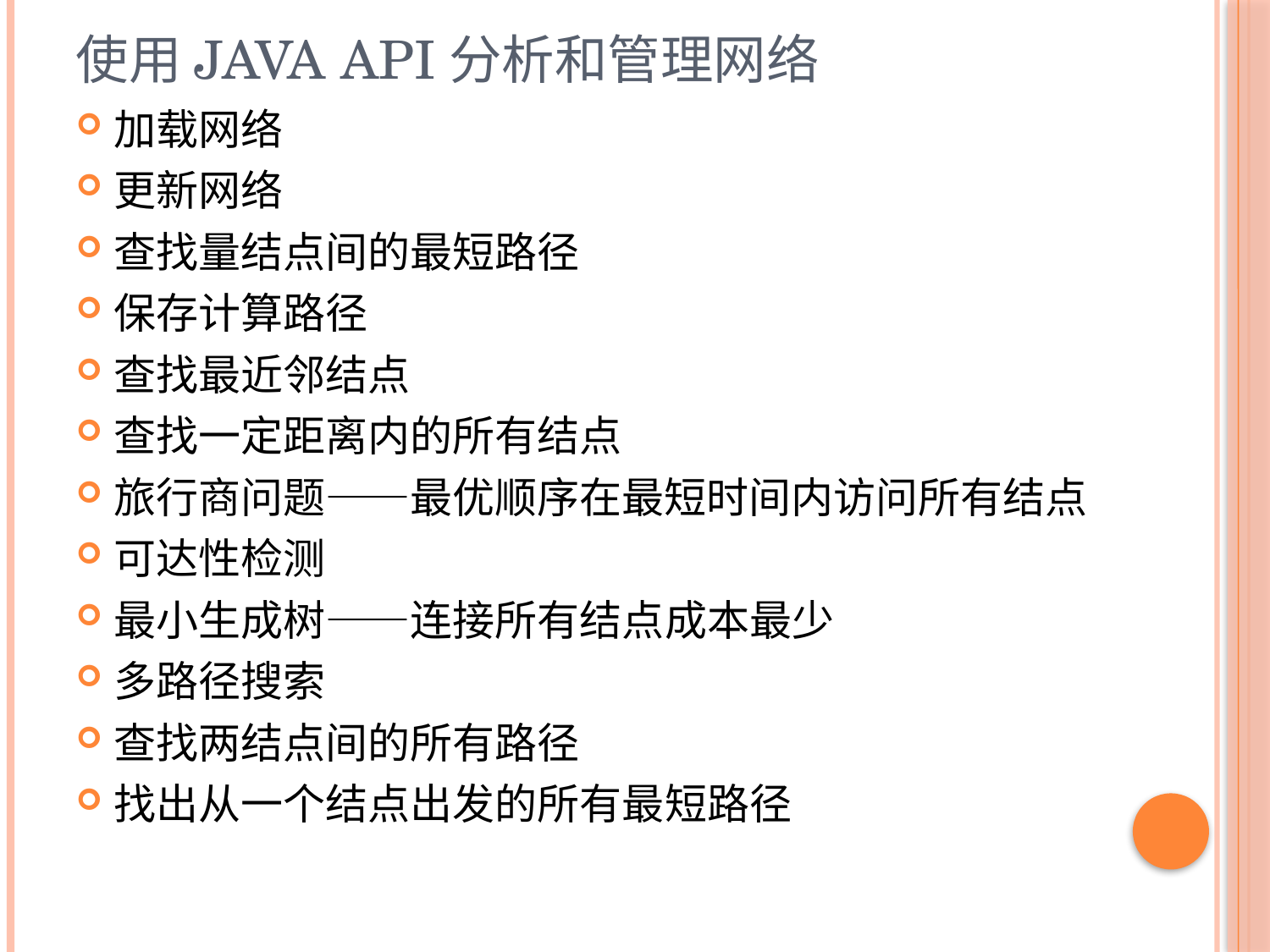

# 使用Java API分析和管理网络
加载网络
更新网络
查找量结点间的最短路径
保存计算路径
查找最近邻结点
查找一定距离内的所有结点
旅行商问题——最优顺序在最短时间内访问所有结点
可达性检测
最小生成树——连接所有结点成本最少
多路径搜索
查找两结点间的所有路径
找出从一个结点出发的所有最短路径